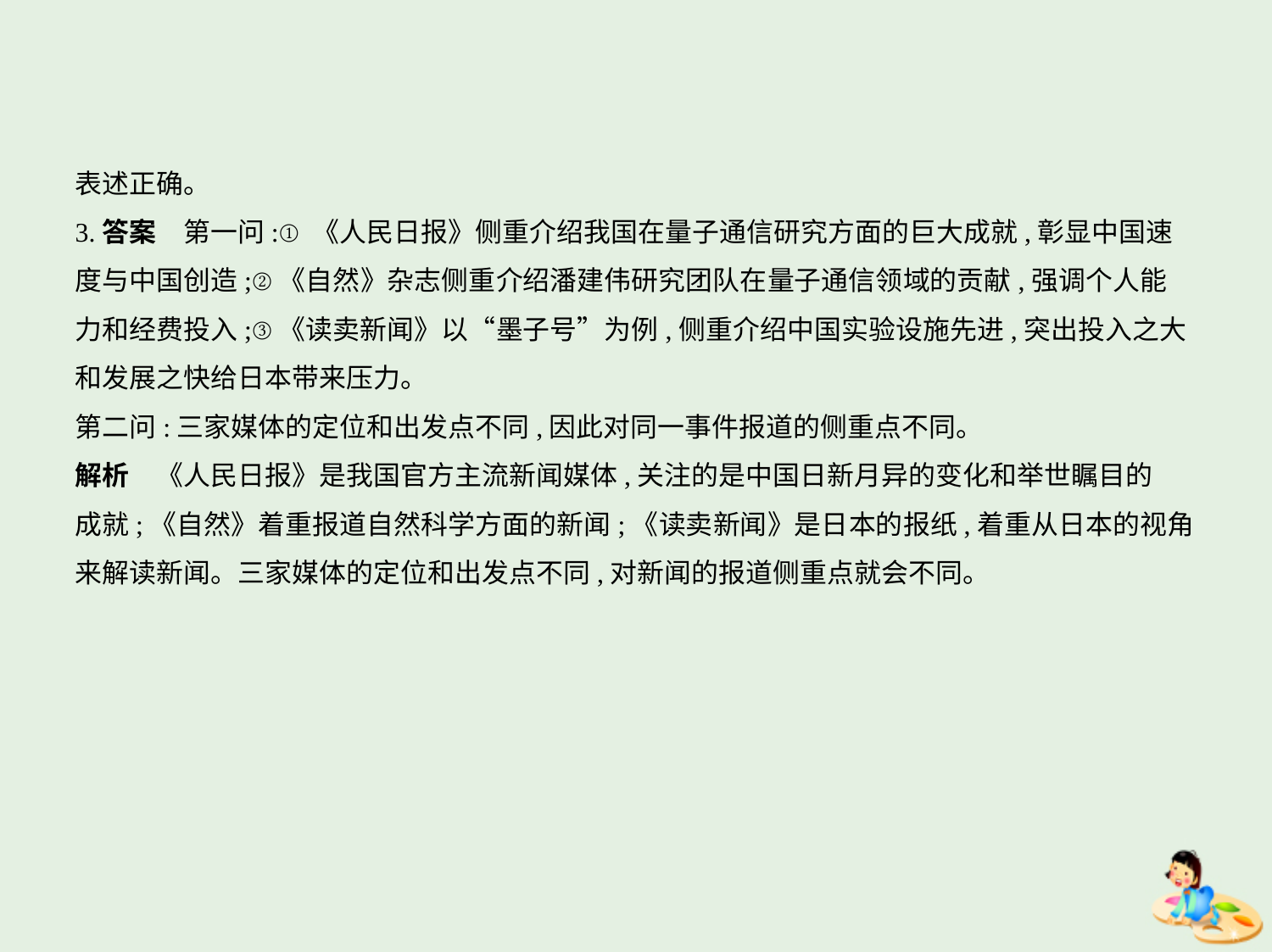

表述正确。
3.答案　第一问:①《人民日报》侧重介绍我国在量子通信研究方面的巨大成就,彰显中国速
度与中国创造;②《自然》杂志侧重介绍潘建伟研究团队在量子通信领域的贡献,强调个人能
力和经费投入;③《读卖新闻》以“墨子号”为例,侧重介绍中国实验设施先进,突出投入之大
和发展之快给日本带来压力。
第二问:三家媒体的定位和出发点不同,因此对同一事件报道的侧重点不同。
解析　《人民日报》是我国官方主流新闻媒体,关注的是中国日新月异的变化和举世瞩目的
成就;《自然》着重报道自然科学方面的新闻;《读卖新闻》是日本的报纸,着重从日本的视角
来解读新闻。三家媒体的定位和出发点不同,对新闻的报道侧重点就会不同。